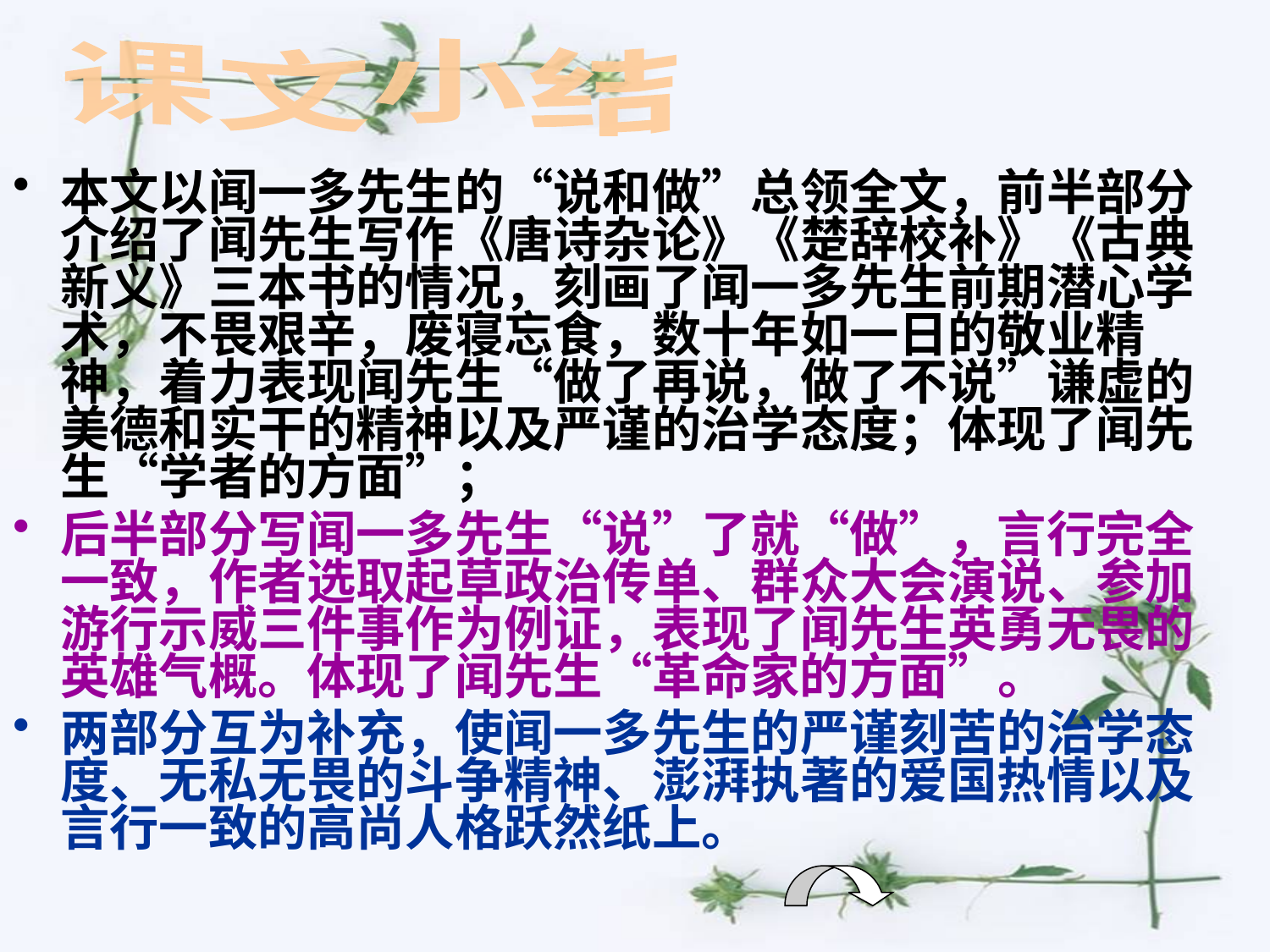

课文小结
本文以闻一多先生的“说和做”总领全文，前半部分介绍了闻先生写作《唐诗杂论》《楚辞校补》《古典新义》三本书的情况，刻画了闻一多先生前期潜心学术，不畏艰辛，废寝忘食，数十年如一日的敬业精神，着力表现闻先生“做了再说，做了不说”谦虚的美德和实干的精神以及严谨的治学态度；体现了闻先生“学者的方面”；
后半部分写闻一多先生“说”了就“做”，言行完全一致，作者选取起草政治传单、群众大会演说、参加游行示威三件事作为例证，表现了闻先生英勇无畏的英雄气概。体现了闻先生“革命家的方面”。
两部分互为补充，使闻一多先生的严谨刻苦的治学态度、无私无畏的斗争精神、澎湃执著的爱国热情以及言行一致的高尚人格跃然纸上。